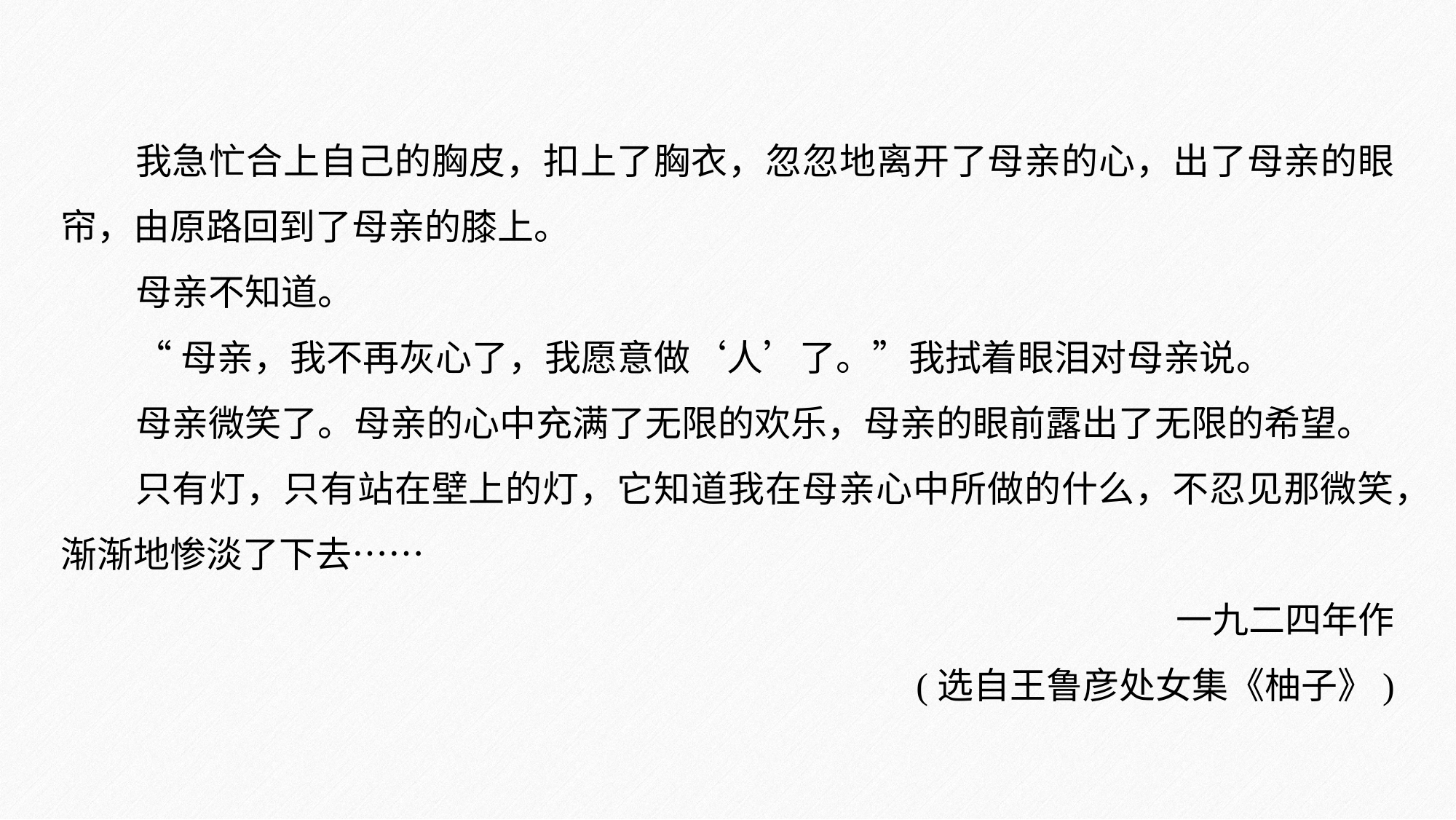

我急忙合上自己的胸皮，扣上了胸衣，忽忽地离开了母亲的心，出了母亲的眼帘，由原路回到了母亲的膝上。
母亲不知道。
“母亲，我不再灰心了，我愿意做‘人’了。”我拭着眼泪对母亲说。
母亲微笑了。母亲的心中充满了无限的欢乐，母亲的眼前露出了无限的希望。
只有灯，只有站在壁上的灯，它知道我在母亲心中所做的什么，不忍见那微笑，渐渐地惨淡了下去……
一九二四年作
(选自王鲁彦处女集《柚子》)